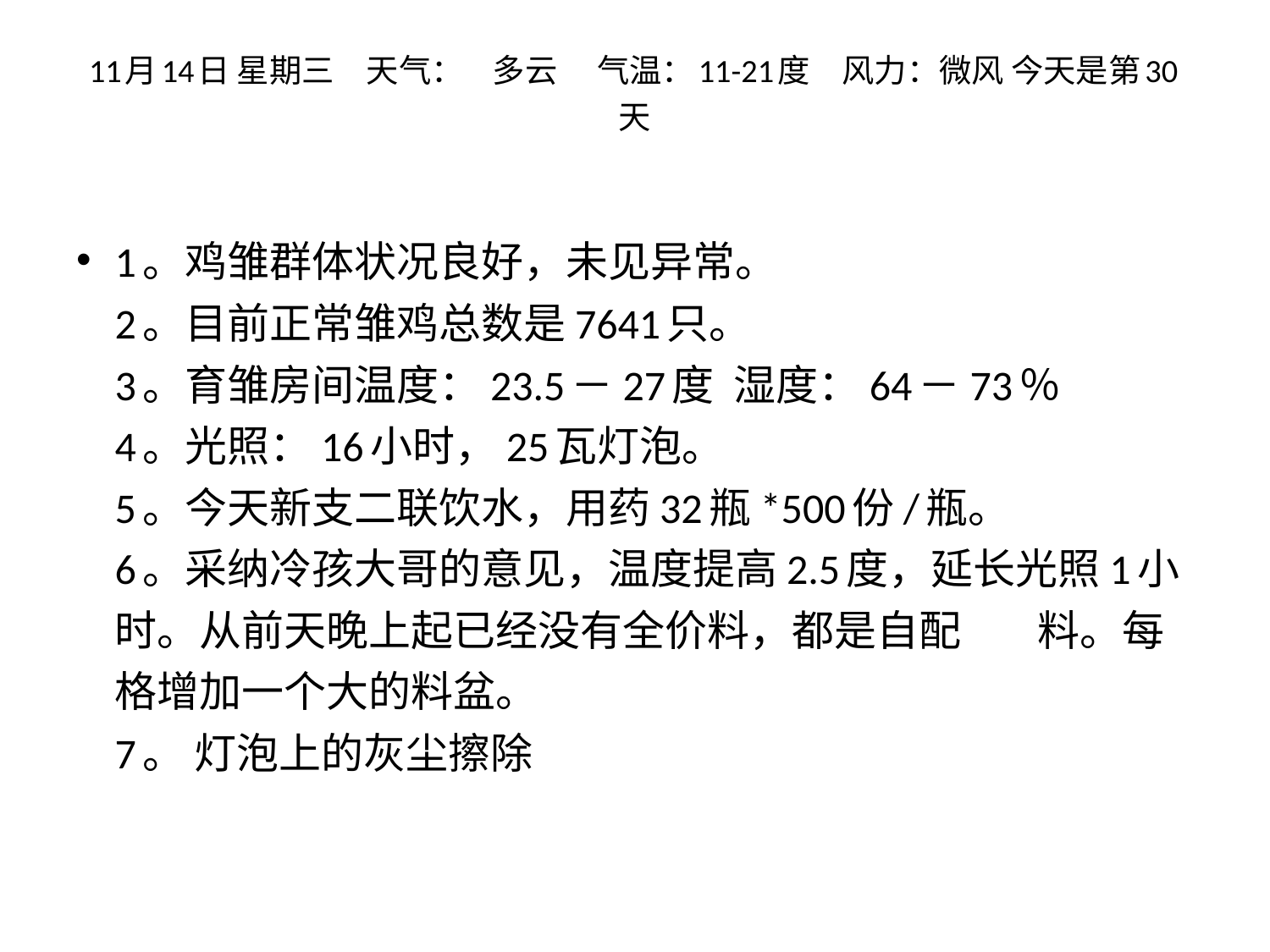

# 11月14日 星期三　天气：    多云 　气温：11-21度　风力：微风 今天是第30天
1。鸡雏群体状况良好，未见异常。
2。目前正常雏鸡总数是7641只。
3。育雏房间温度：23.5－27度  湿度：64－73％
4。光照：16小时，25瓦灯泡。
5。今天新支二联饮水，用药32瓶*500份/瓶。
6。采纳冷孩大哥的意见，温度提高2.5度，延长光照1小时。从前天晚上起已经没有全价料，都是自配        料。每格增加一个大的料盆。
7。 灯泡上的灰尘擦除